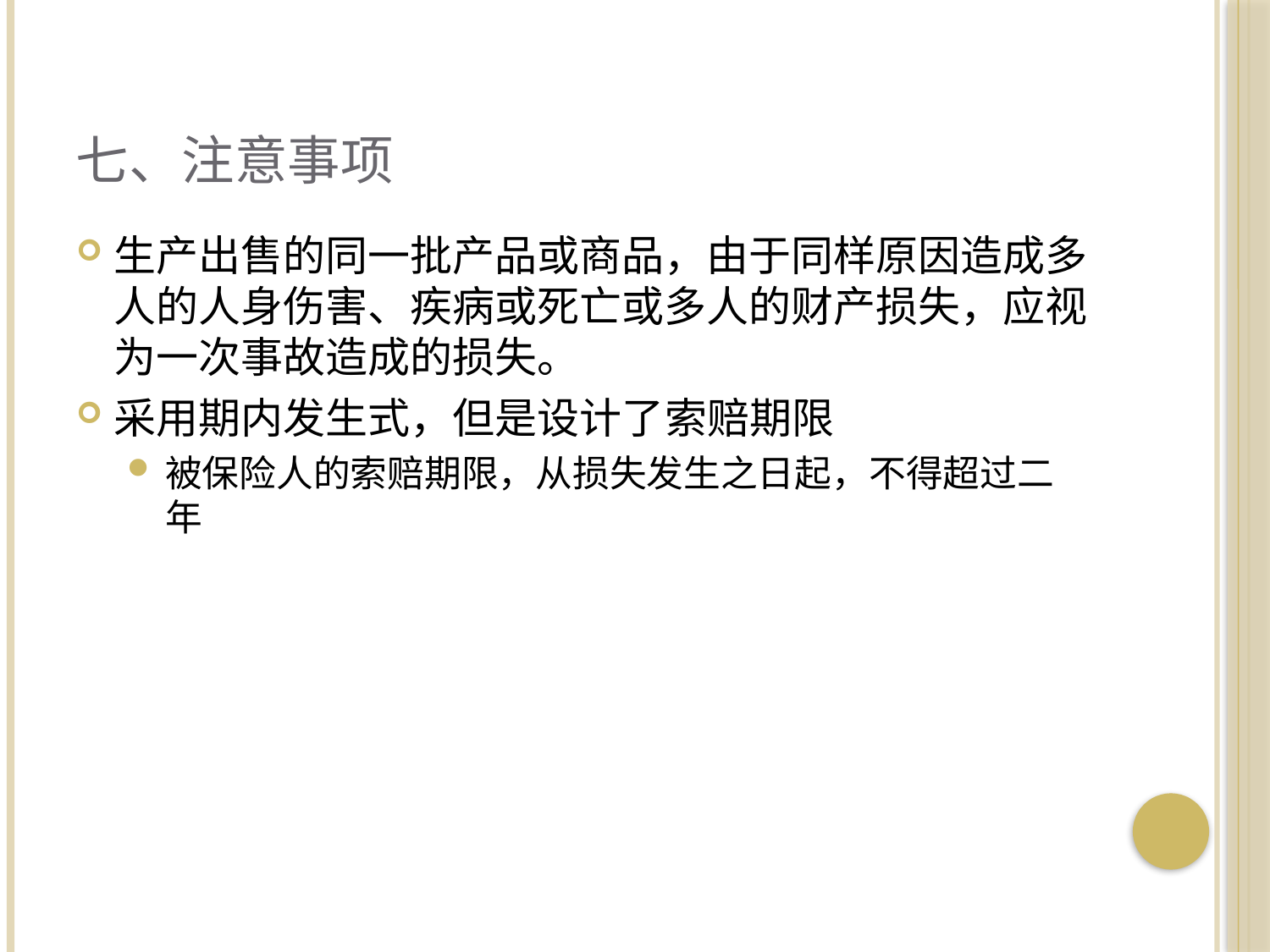

# 七、注意事项
生产出售的同一批产品或商品，由于同样原因造成多人的人身伤害、疾病或死亡或多人的财产损失，应视为一次事故造成的损失。
采用期内发生式，但是设计了索赔期限
被保险人的索赔期限，从损失发生之日起，不得超过二年